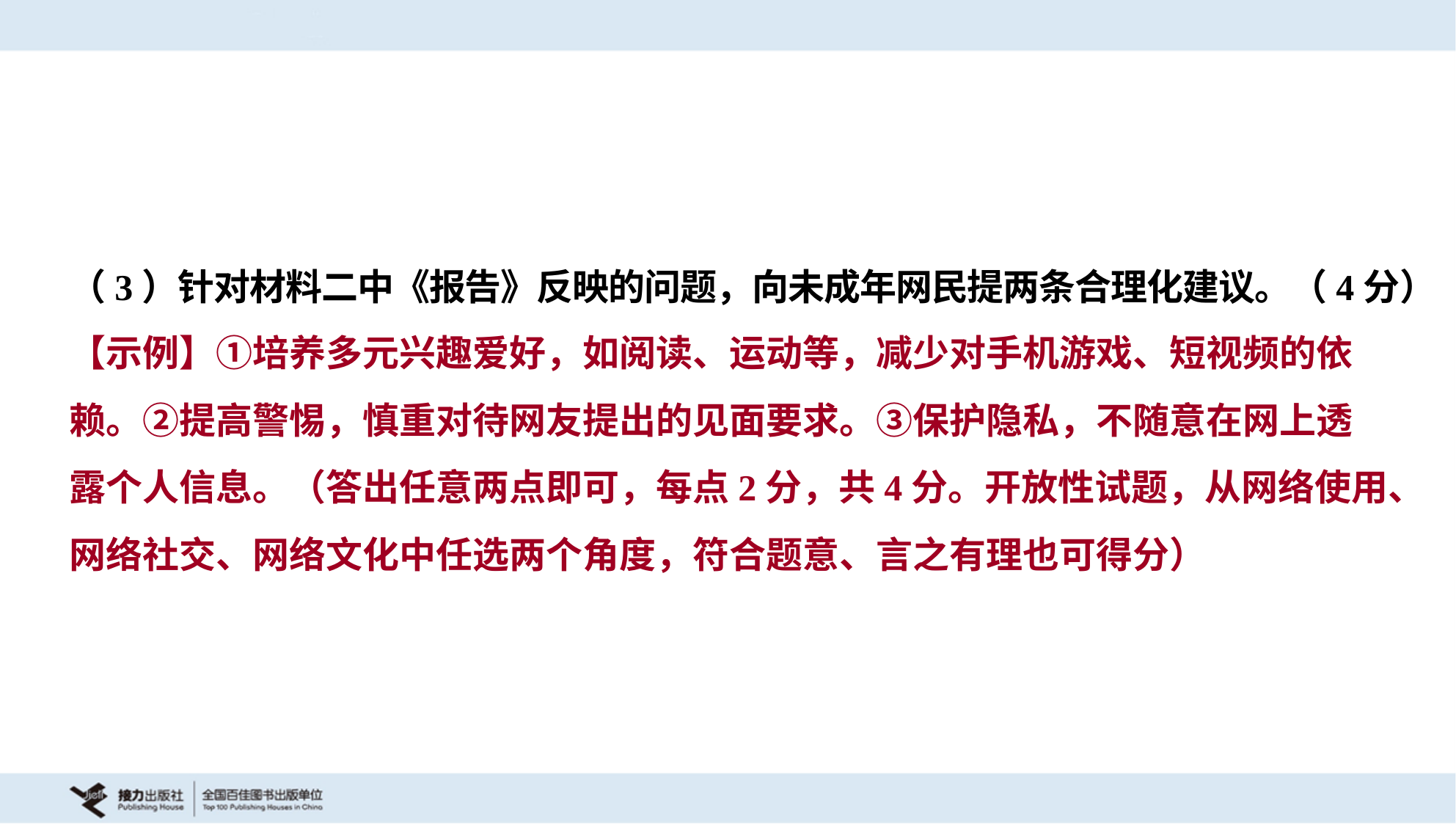

（3）针对材料二中《报告》反映的问题，向未成年网民提两条合理化建议。（4分）
【示例】①培养多元兴趣爱好，如阅读、运动等，减少对手机游戏、短视频的依
赖。②提高警惕，慎重对待网友提出的见面要求。③保护隐私，不随意在网上透
露个人信息。（答出任意两点即可，每点2分，共4分。开放性试题，从网络使用、
网络社交、网络文化中任选两个角度，符合题意、言之有理也可得分）